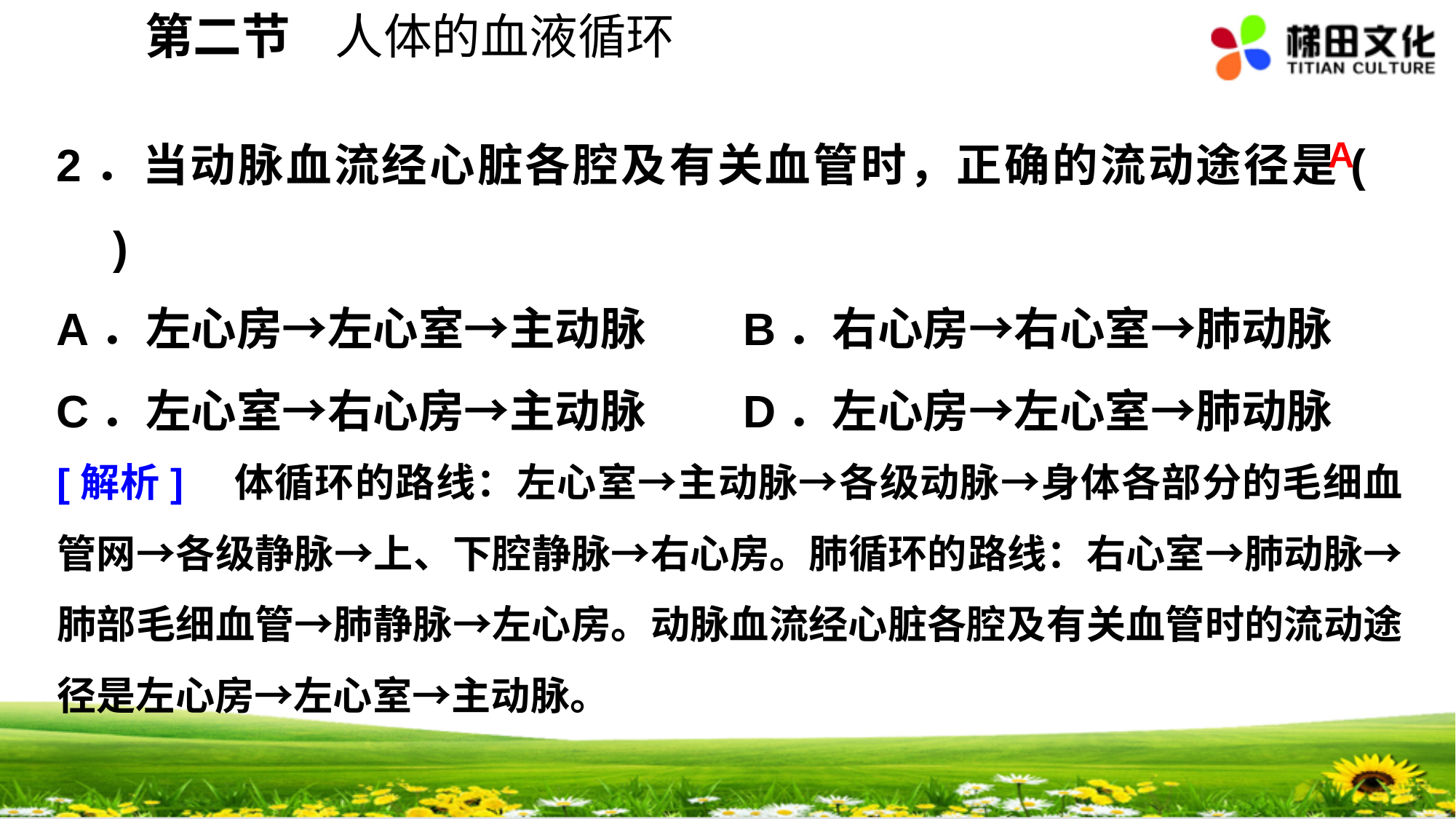

第二节    人体的血液循环
2．当动脉血流经心脏各腔及有关血管时，正确的流动途径是(　　)
A．左心房→左心室→主动脉	  B．右心房→右心室→肺动脉
C．左心室→右心房→主动脉	  D．左心房→左心室→肺动脉
A
[解析]　体循环的路线：左心室→主动脉→各级动脉→身体各部分的毛细血管网→各级静脉→上、下腔静脉→右心房。肺循环的路线：右心室→肺动脉→肺部毛细血管→肺静脉→左心房。动脉血流经心脏各腔及有关血管时的流动途径是左心房→左心室→主动脉。